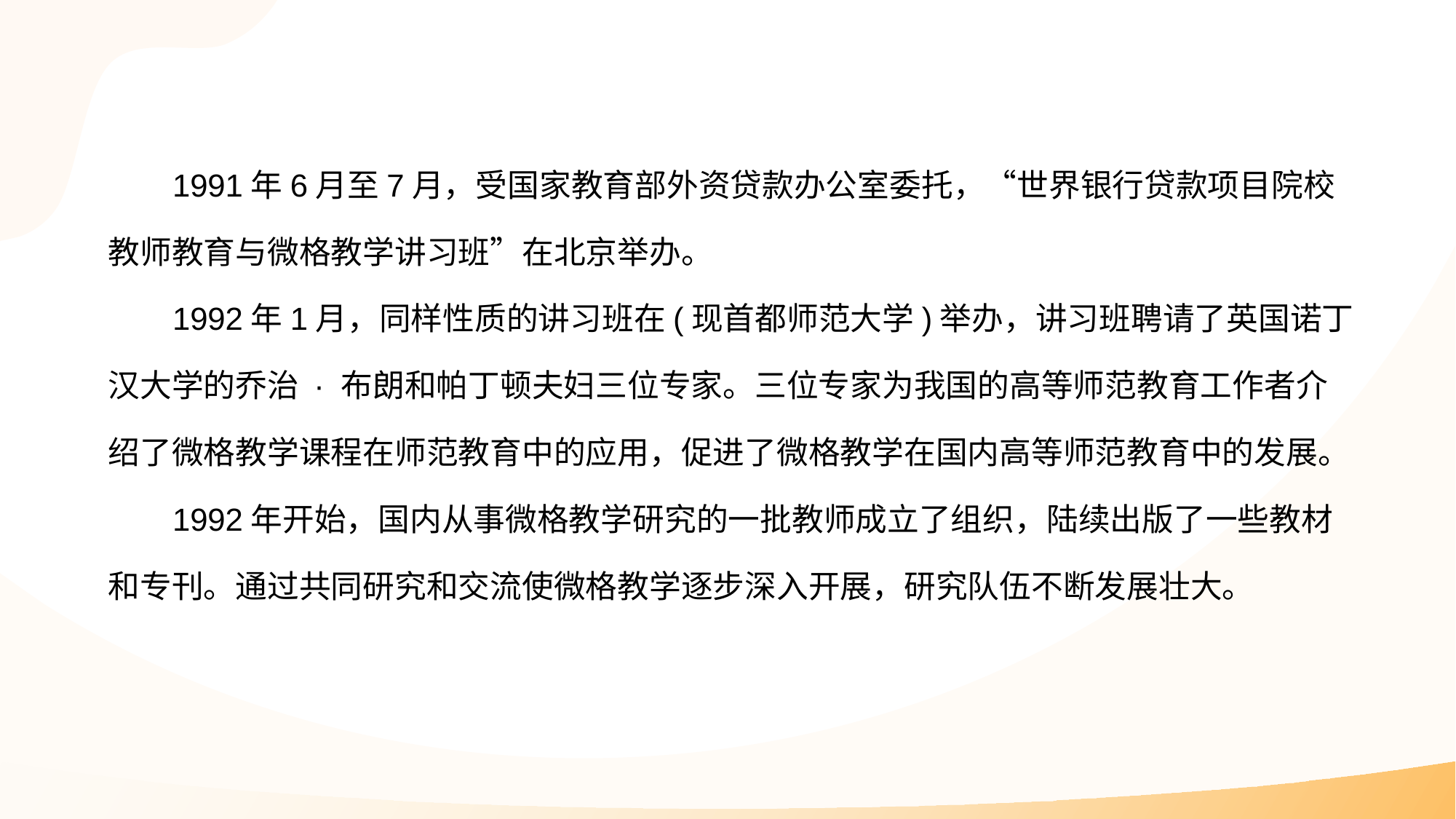

1991年6月至7月，受国家教育部外资贷款办公室委托，“世界银行贷款项目院校教师教育与微格教学讲习班”在北京举办。
1992年1月，同样性质的讲习班在(现首都师范大学)举办，讲习班聘请了英国诺丁汉大学的乔治 · 布朗和帕丁顿夫妇三位专家。三位专家为我国的高等师范教育工作者介绍了微格教学课程在师范教育中的应用，促进了微格教学在国内高等师范教育中的发展。
1992年开始，国内从事微格教学研究的一批教师成立了组织，陆续出版了一些教材和专刊。通过共同研究和交流使微格教学逐步深入开展，研究队伍不断发展壮大。